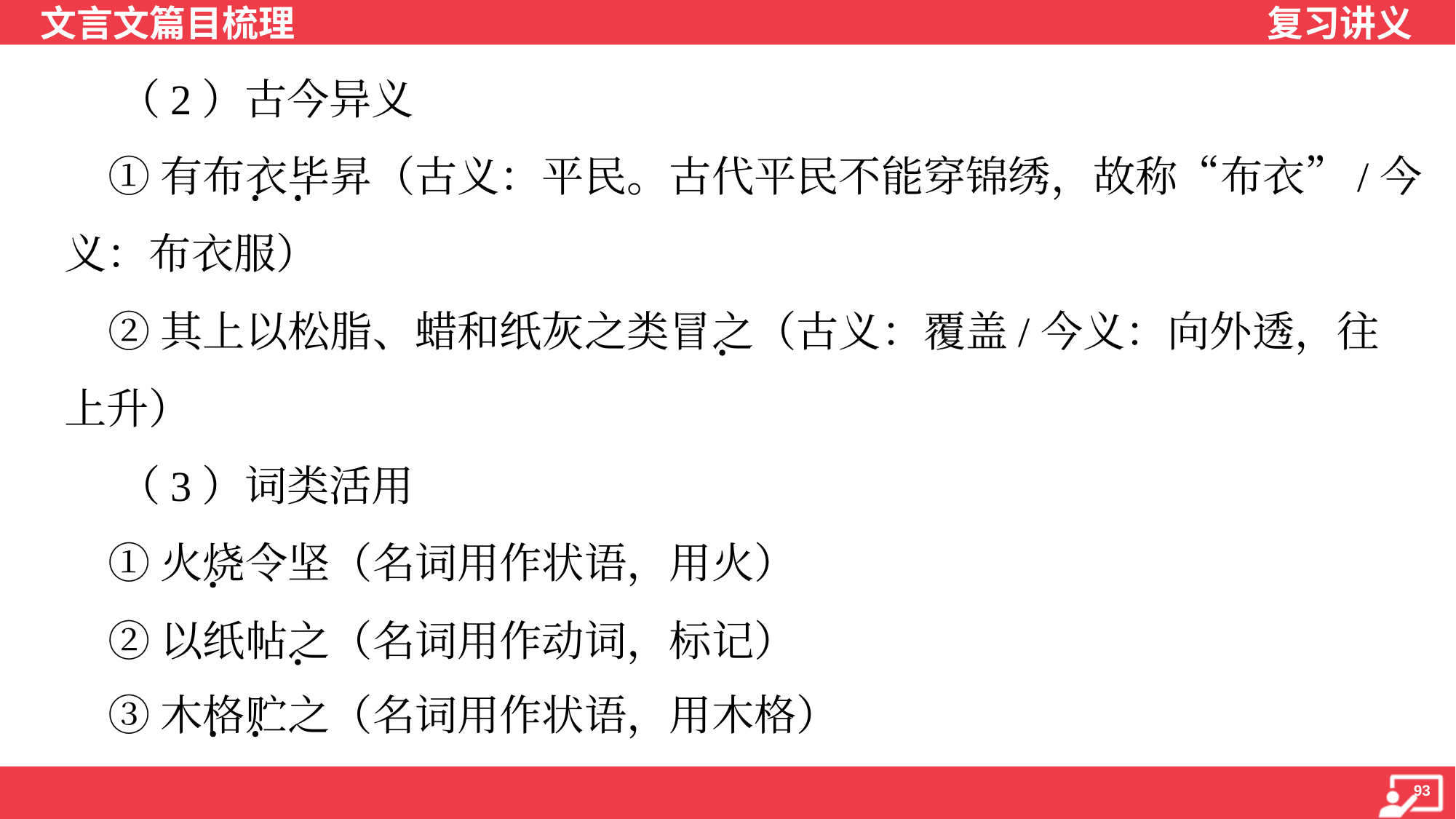

（2）古今异义
    ①有布衣毕昇（古义：平民。古代平民不能穿锦绣，故称“布衣”/今
义：布衣服）
    ②其上以松脂、蜡和纸灰之类冒之（古义：覆盖/今义：向外透，往
上升）
    （3）词类活用
    ①火烧令坚（名词用作状语，用火）
    ②以纸帖之（名词用作动词，标记）
    ③木格贮之（名词用作状语，用木格）